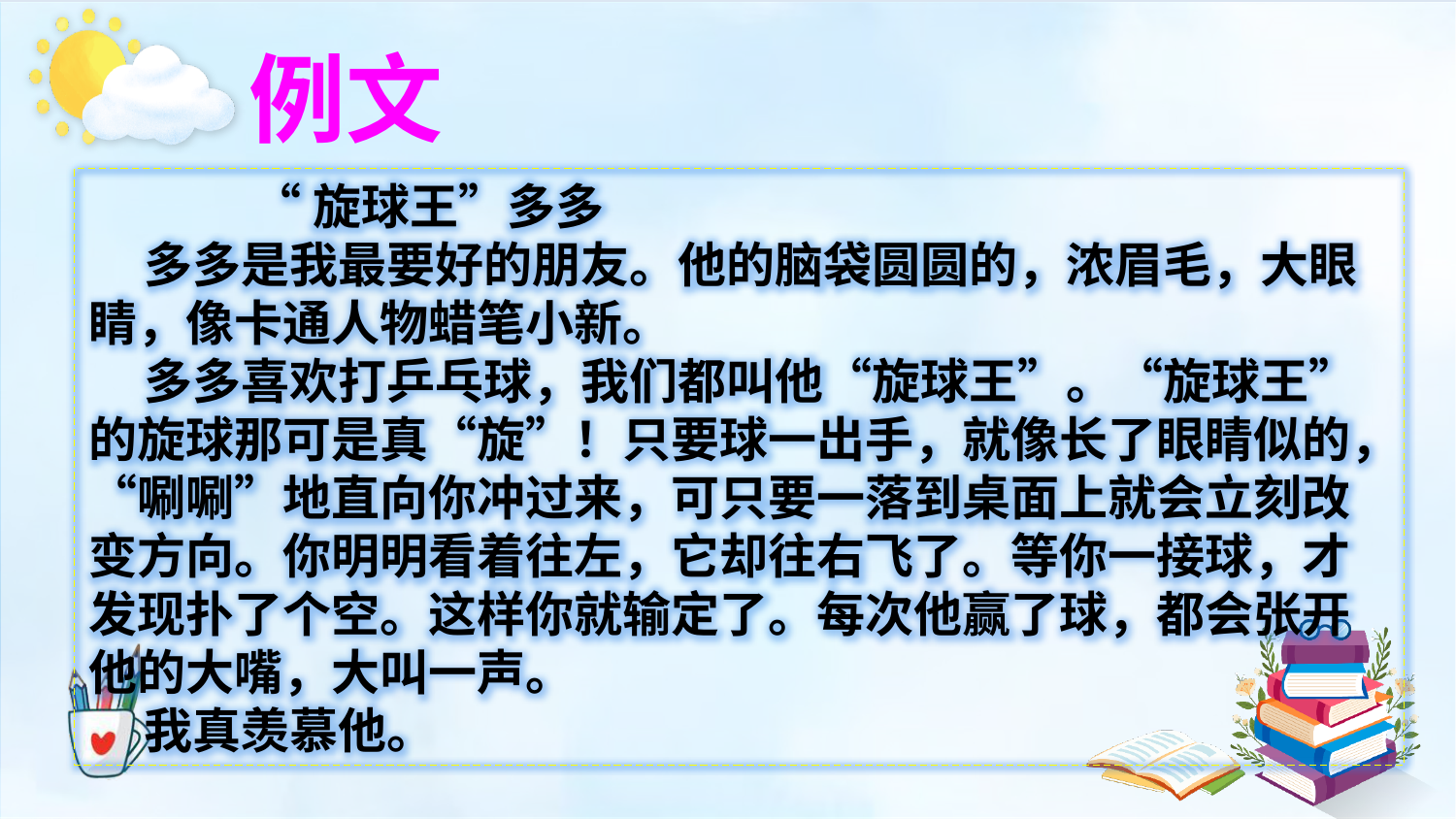

例文

               “旋球王”多多
    多多是我最要好的朋友。他的脑袋圆圆的，浓眉毛，大眼睛，像卡通人物蜡笔小新。
    多多喜欢打乒乓球，我们都叫他“旋球王”。“旋球王”的旋球那可是真“旋”！只要球一出手，就像长了眼睛似的，“唰唰”地直向你冲过来，可只要一落到桌面上就会立刻改变方向。你明明看着往左，它却往右飞了。等你一接球，才发现扑了个空。这样你就输定了。每次他赢了球，都会张开他的大嘴，大叫一声。
    我真羡慕他。